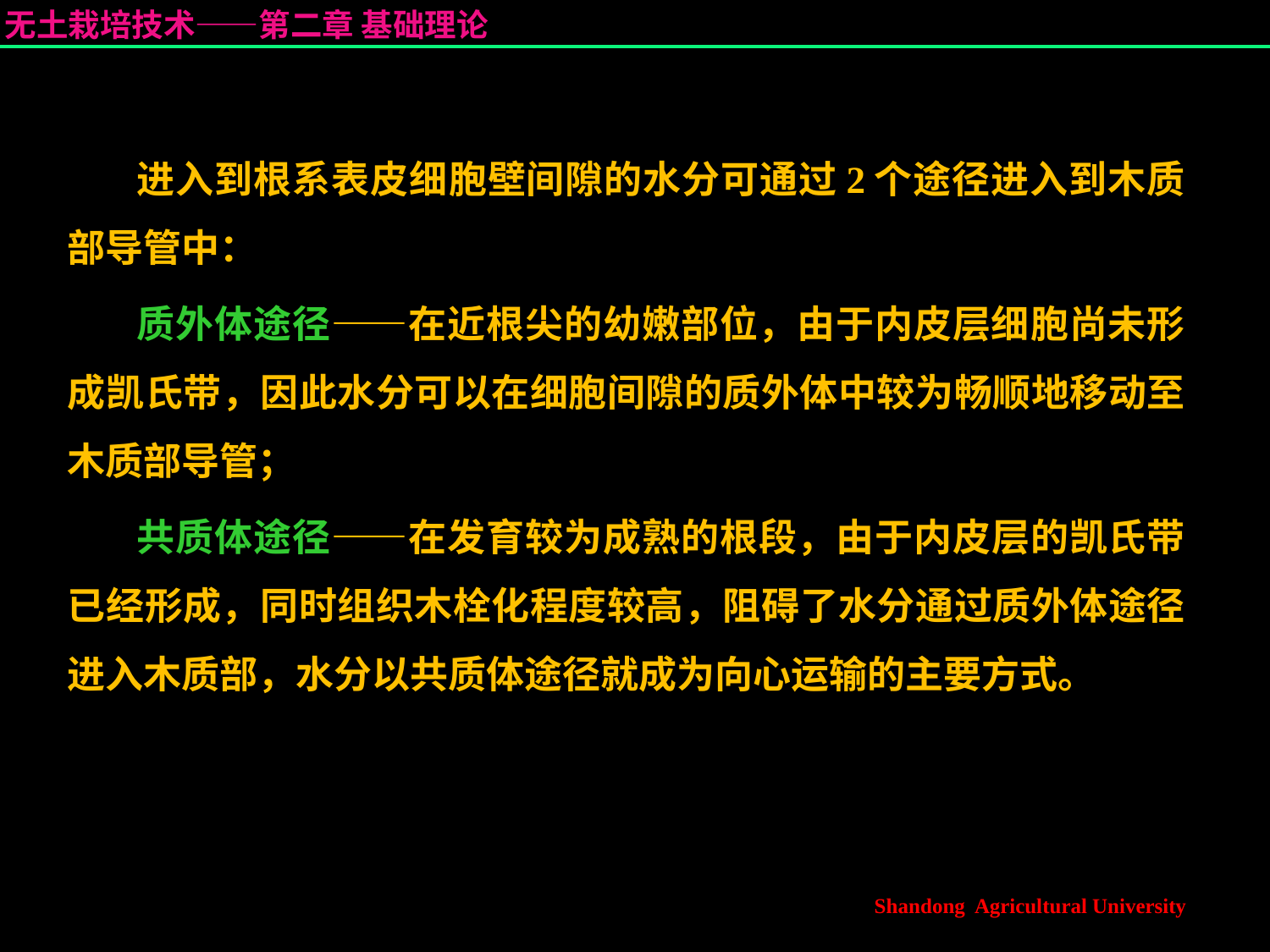

进入到根系表皮细胞壁间隙的水分可通过2个途径进入到木质部导管中：
质外体途径——在近根尖的幼嫩部位，由于内皮层细胞尚未形成凯氏带，因此水分可以在细胞间隙的质外体中较为畅顺地移动至木质部导管；
共质体途径——在发育较为成熟的根段，由于内皮层的凯氏带已经形成，同时组织木栓化程度较高，阻碍了水分通过质外体途径进入木质部，水分以共质体途径就成为向心运输的主要方式。